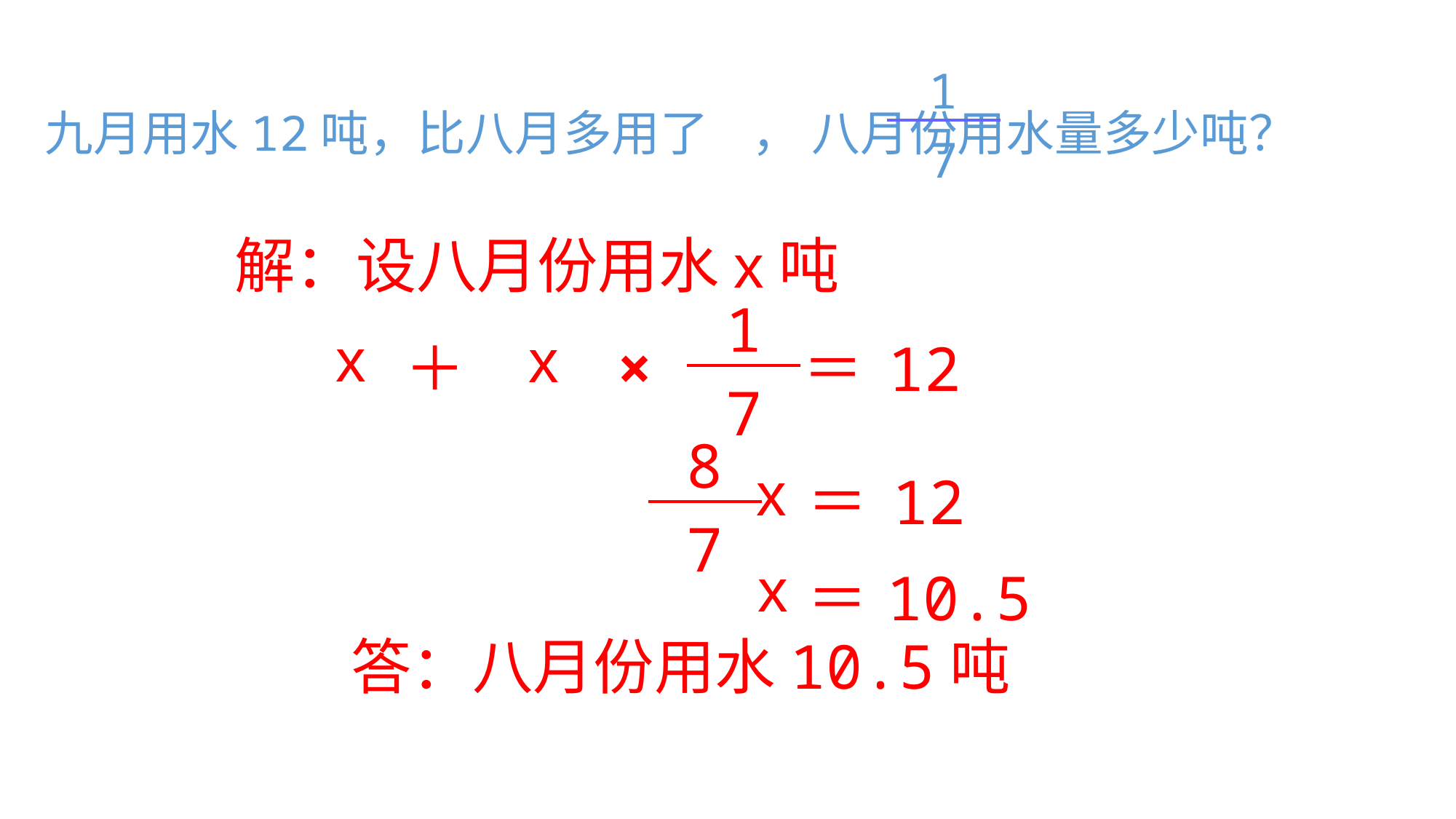

| 1 |
| --- |
| 7 |
九月用水12吨，比八月多用了    ， 八月份用水量多少吨？
解：设八月份用水x吨
| 1 |
| --- |
| 7 |
x
x
＋
×
＝
12
| 8 |
| --- |
| 7 |
x
＝
12
x
＝
10.5
答：八月份用水10.5吨